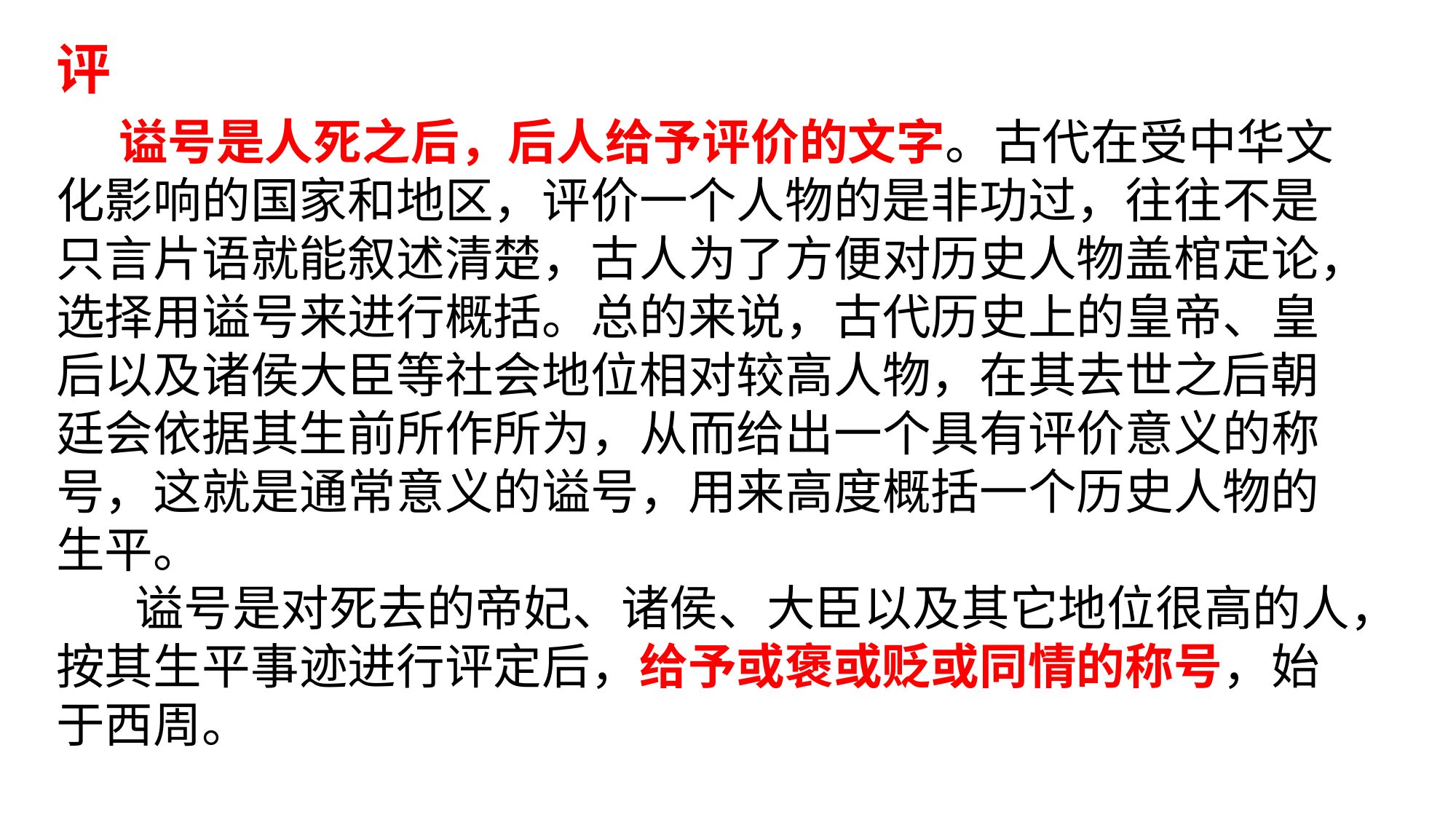

评
       谥号是人死之后，后人给予评价的文字。古代在受中华文化影响的国家和地区，评价一个人物的是非功过，往往不是只言片语就能叙述清楚，古人为了方便对历史人物盖棺定论，选择用谥号来进行概括。总的来说，古代历史上的皇帝、皇后以及诸侯大臣等社会地位相对较高人物，在其去世之后朝廷会依据其生前所作所为，从而给出一个具有评价意义的称号，这就是通常意义的谥号，用来高度概括一个历史人物的生平。
     谥号是对死去的帝妃、诸侯、大臣以及其它地位很高的人，按其生平事迹进行评定后，给予或褒或贬或同情的称号，始于西周。